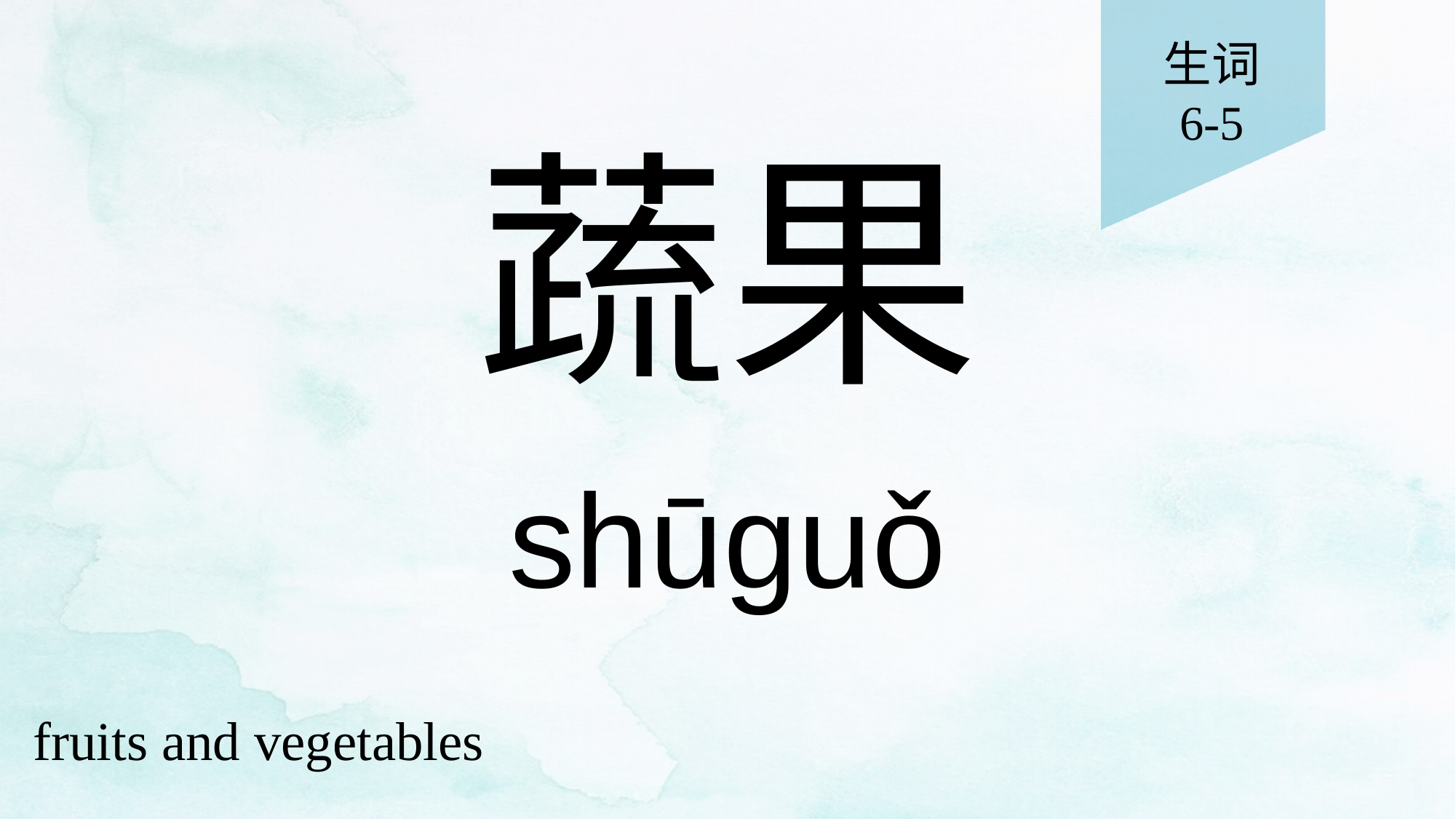

生词
6-5
# 蔬果
shūguǒ
fruits and vegetables